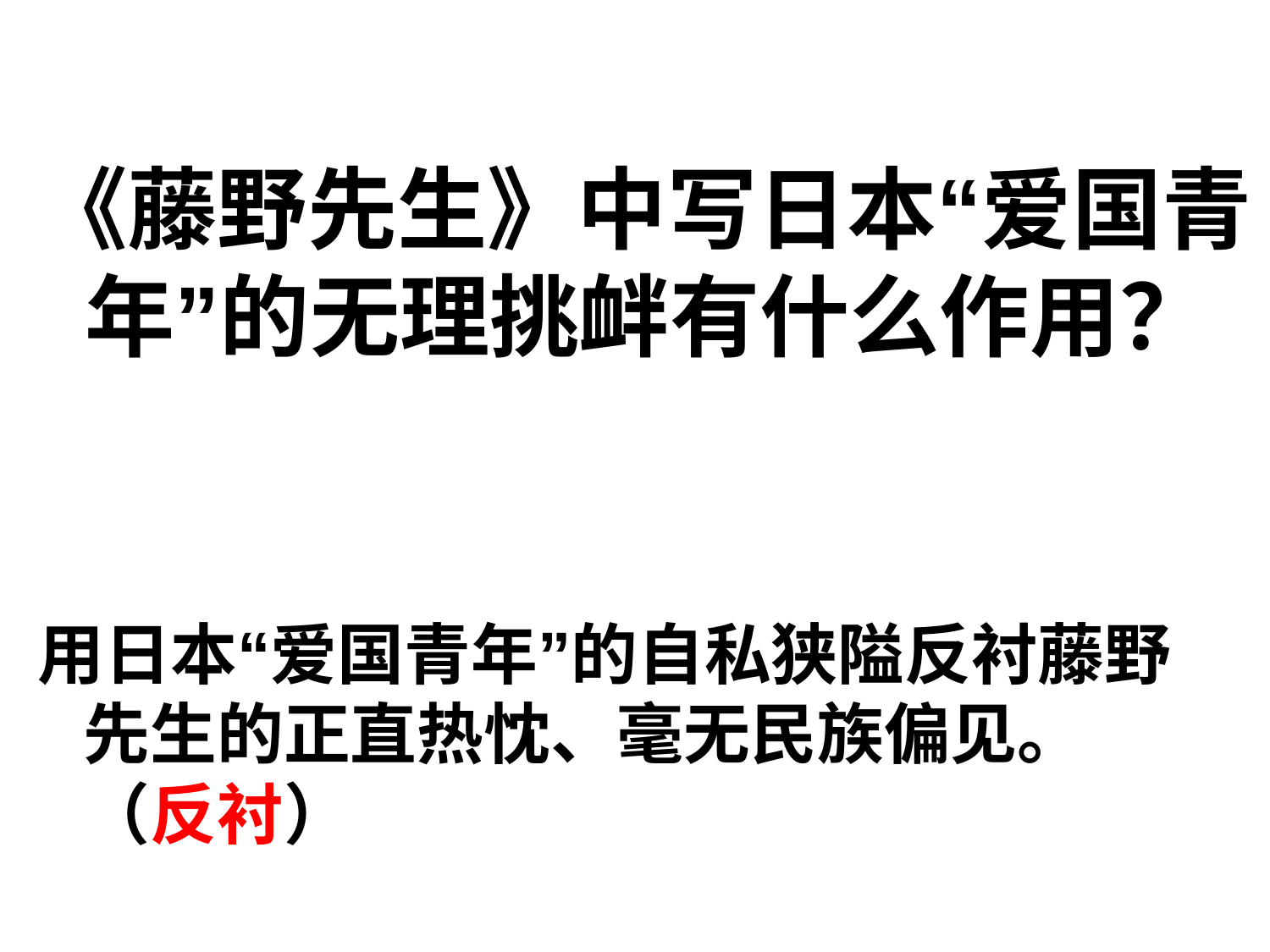

《藤野先生》中写日本“爱国青年”的无理挑衅有什么作用？

用日本“爱国青年”的自私狭隘反衬藤野先生的正直热忱、毫无民族偏见。（反衬）